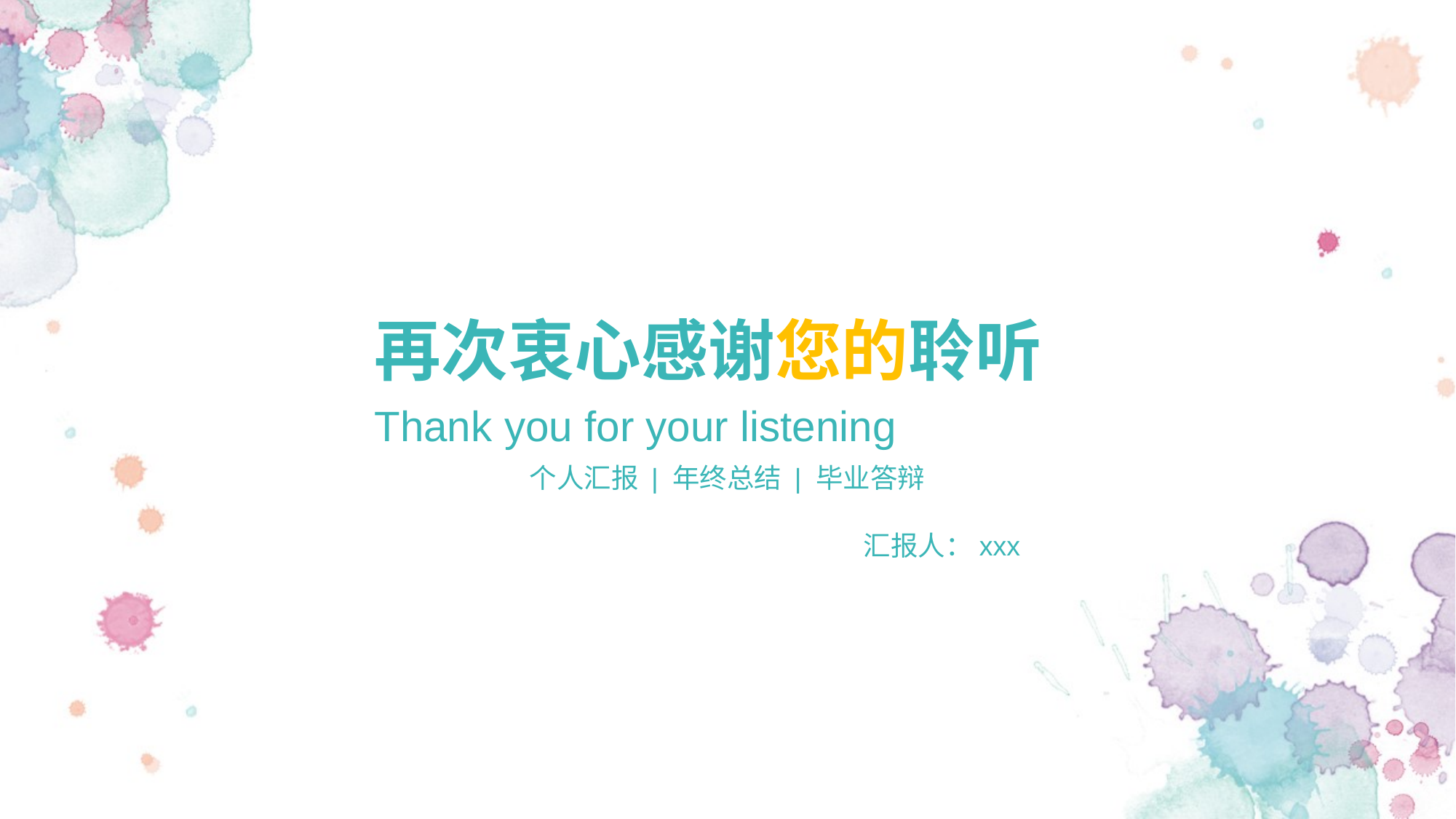

再次衷心感谢您的聆听
Thank you for your listening
个人汇报 | 年终总结 | 毕业答辩
汇报人：xxx